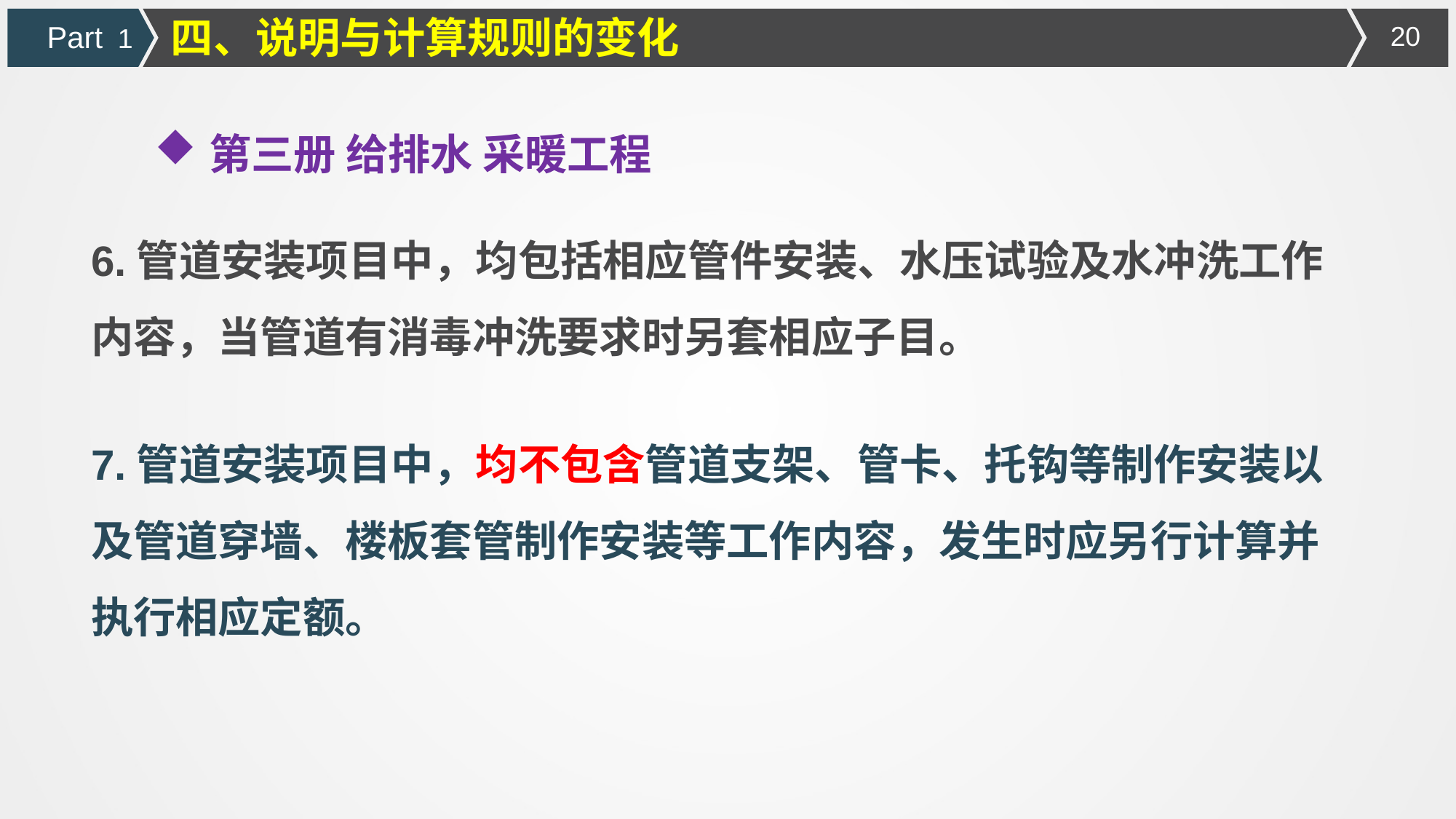

四、说明与计算规则的变化
Part  1
第三册 给排水 采暖工程
6.管道安装项目中，均包括相应管件安装、水压试验及水冲洗工作内容，当管道有消毒冲洗要求时另套相应子目。

7.管道安装项目中，均不包含管道支架、管卡、托钩等制作安装以及管道穿墙、楼板套管制作安装等工作内容，发生时应另行计算并执行相应定额。